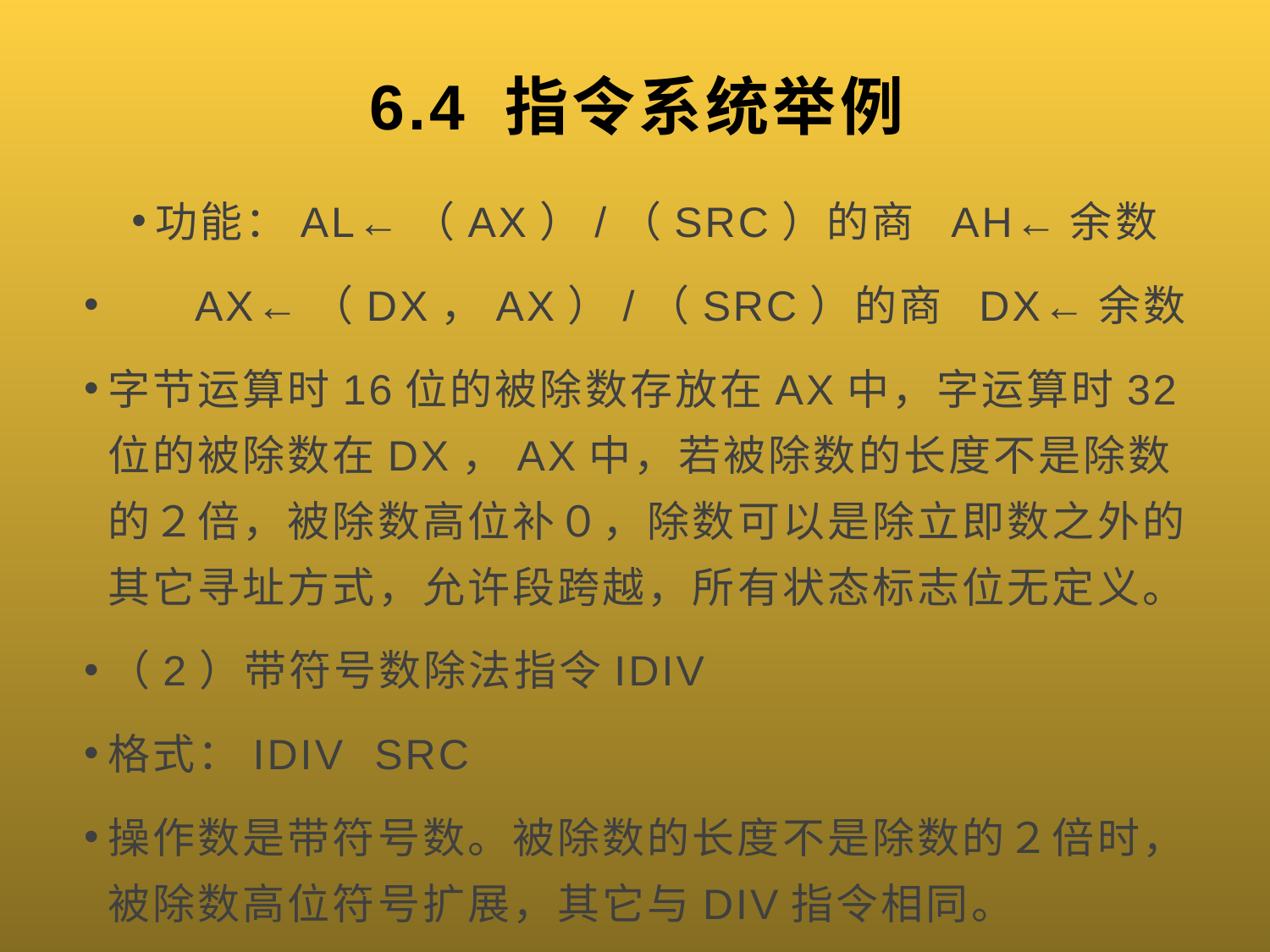

# 6.4 指令系统举例
功能：AL←（AX）/（SRC）的商  AH←余数
      AX←（DX，AX）/（SRC）的商  DX←余数
字节运算时16位的被除数存放在AX中，字运算时32位的被除数在DX，AX中，若被除数的长度不是除数的２倍，被除数高位补０，除数可以是除立即数之外的其它寻址方式，允许段跨越，所有状态标志位无定义。
（2）带符号数除法指令IDIV
格式：IDIV  SRC
操作数是带符号数。被除数的长度不是除数的２倍时，被除数高位符号扩展，其它与DIV指令相同。